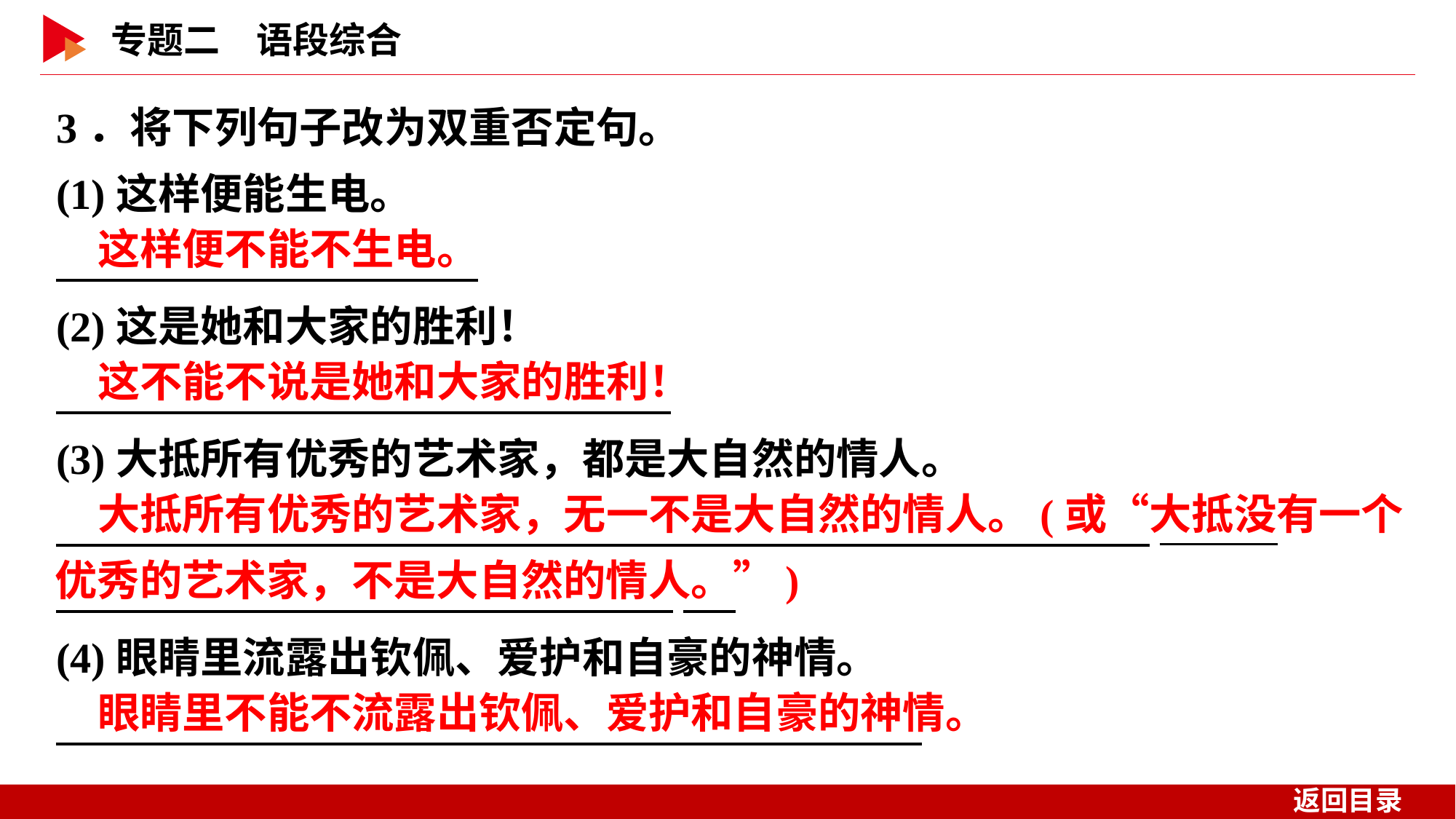

3．将下列句子改为双重否定句。
(1)这样便能生电。

(2)这是她和大家的胜利！

(3)大抵所有优秀的艺术家，都是大自然的情人。
　                                                                                                             _

(4)眼睛里流露出钦佩、爱护和自豪的神情。

这样便不能不生电。
这不能不说是她和大家的胜利！
大抵所有优秀的艺术家，无一不是大自然的情人。(或“大抵没有一个
优秀的艺术家，不是大自然的情人。”)
眼睛里不能不流露出钦佩、爱护和自豪的神情。